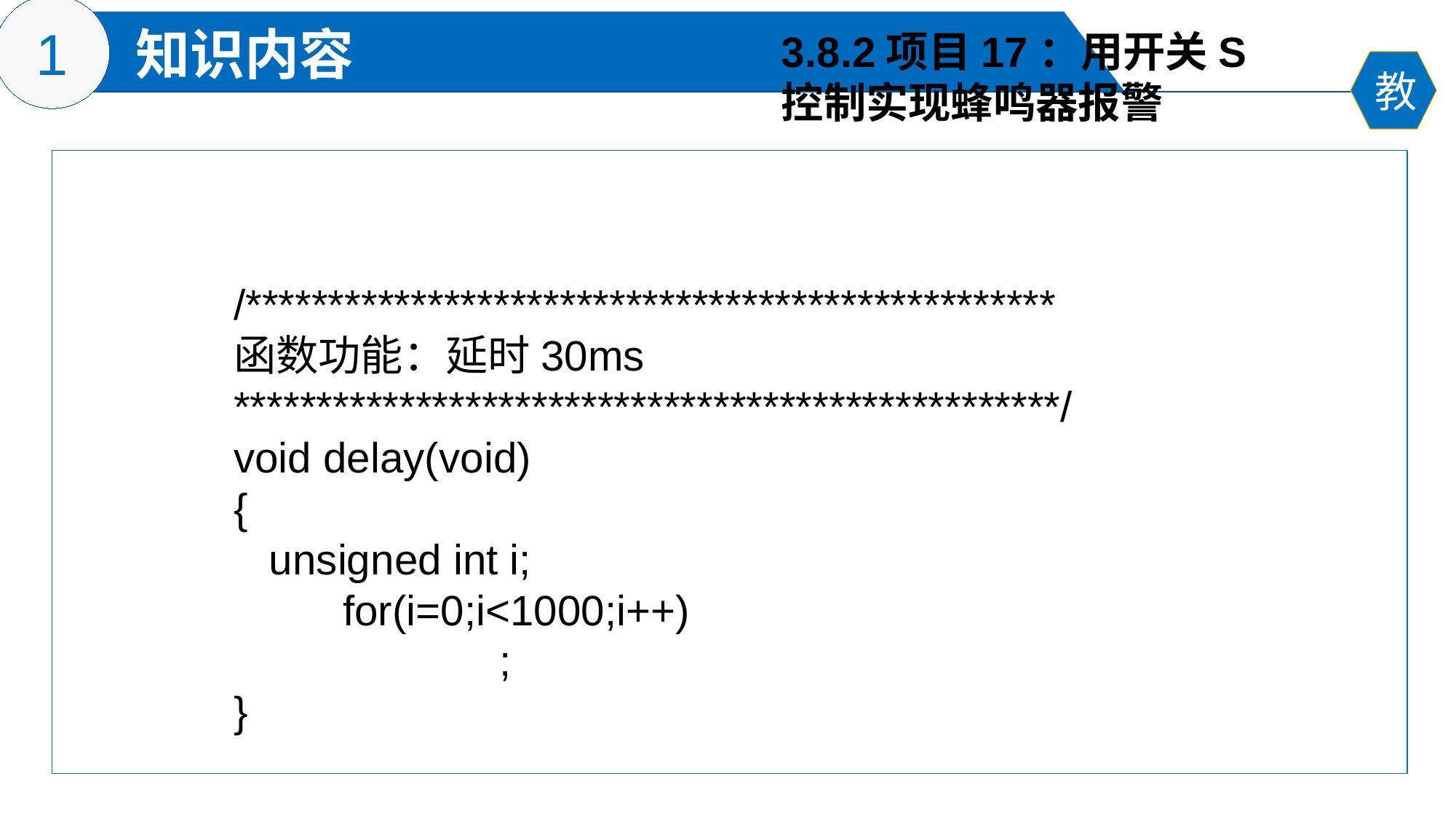

3.8.2项目17：用开关S
控制实现蜂鸣器报警

/*************************************************
函数功能：延时30ms
**************************************************/
void delay(void)
{
   unsigned int i;
	for(i=0;i<1000;i++)
	  	    ;
}